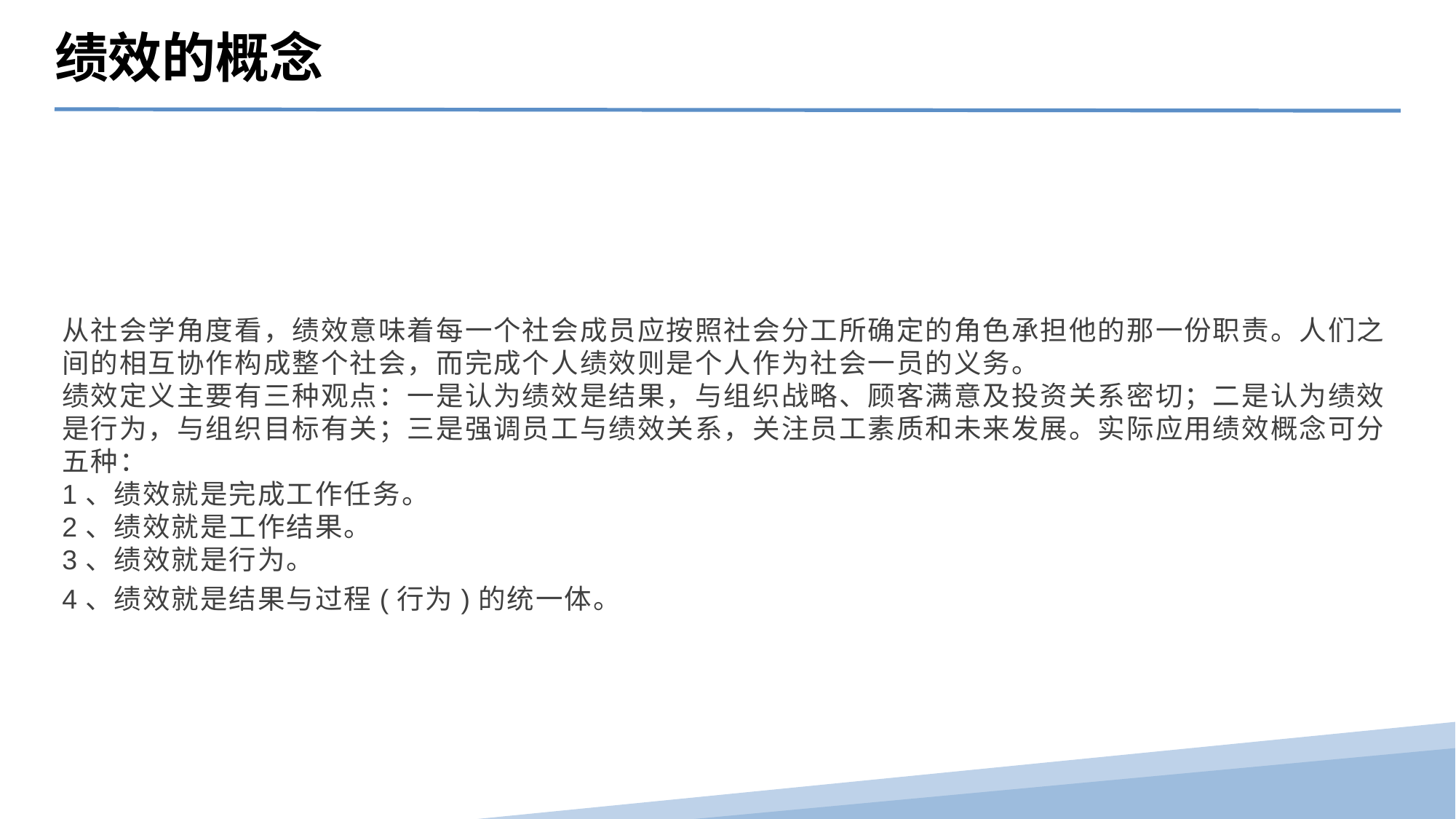

绩效的概念
从社会学角度看，绩效意味着每一个社会成员应按照社会分工所确定的角色承担他的那一份职责。人们之间的相互协作构成整个社会，而完成个人绩效则是个人作为社会一员的义务。
绩效定义主要有三种观点：一是认为绩效是结果，与组织战略、顾客满意及投资关系密切；二是认为绩效是行为，与组织目标有关；三是强调员工与绩效关系，关注员工素质和未来发展。实际应用绩效概念可分五种：
1、绩效就是完成工作任务。
2、绩效就是工作结果。
3、绩效就是行为。
4、绩效就是结果与过程(行为)的统一体。